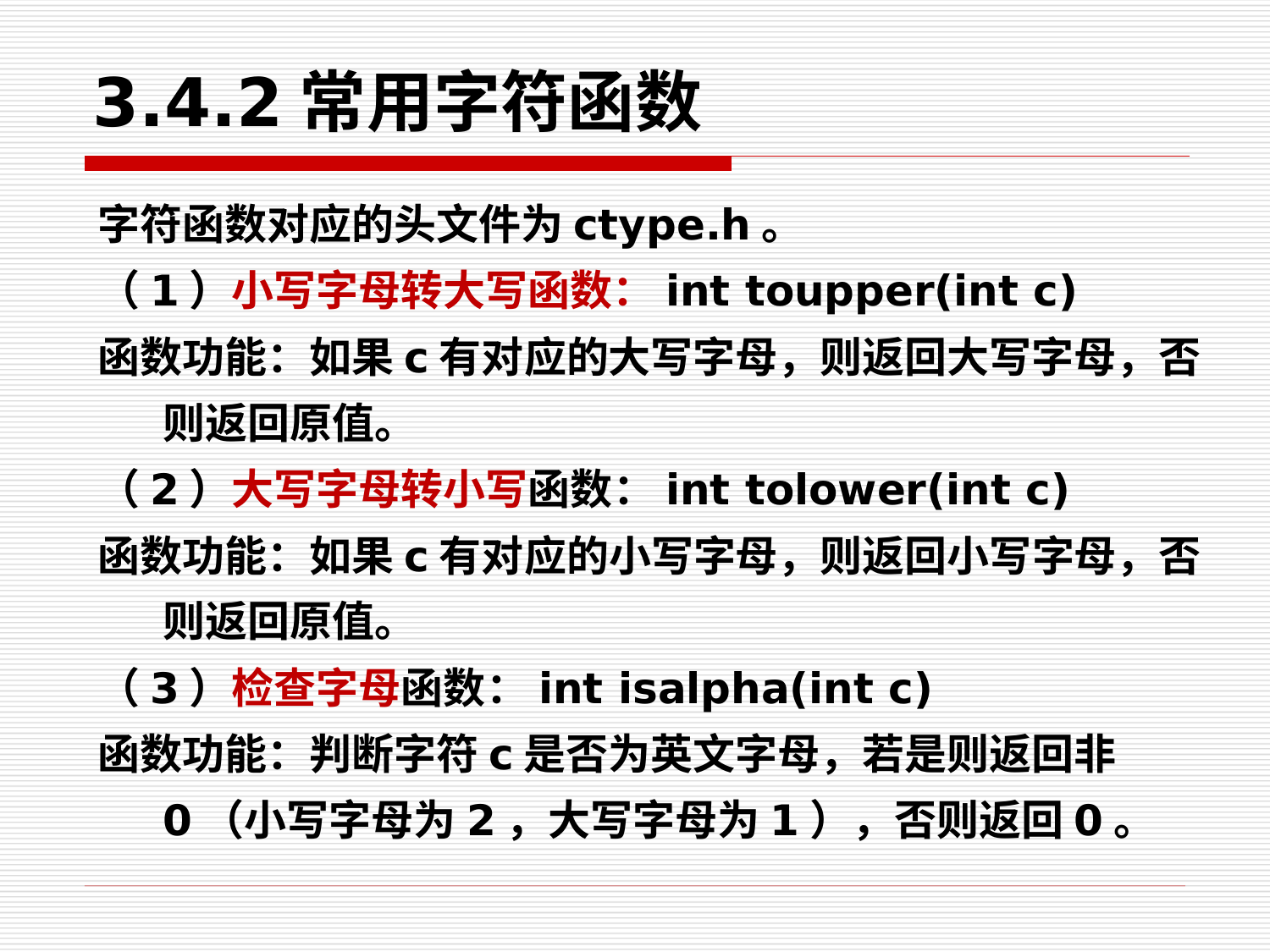

# 3.4.2常用字符函数
字符函数对应的头文件为ctype.h。
（1）小写字母转大写函数：int toupper(int c)
函数功能：如果c有对应的大写字母，则返回大写字母，否则返回原值。
（2）大写字母转小写函数：int tolower(int c)
函数功能：如果c有对应的小写字母，则返回小写字母，否则返回原值。
（3）检查字母函数：int isalpha(int c)
函数功能：判断字符c是否为英文字母，若是则返回非0（小写字母为2，大写字母为1），否则返回0。